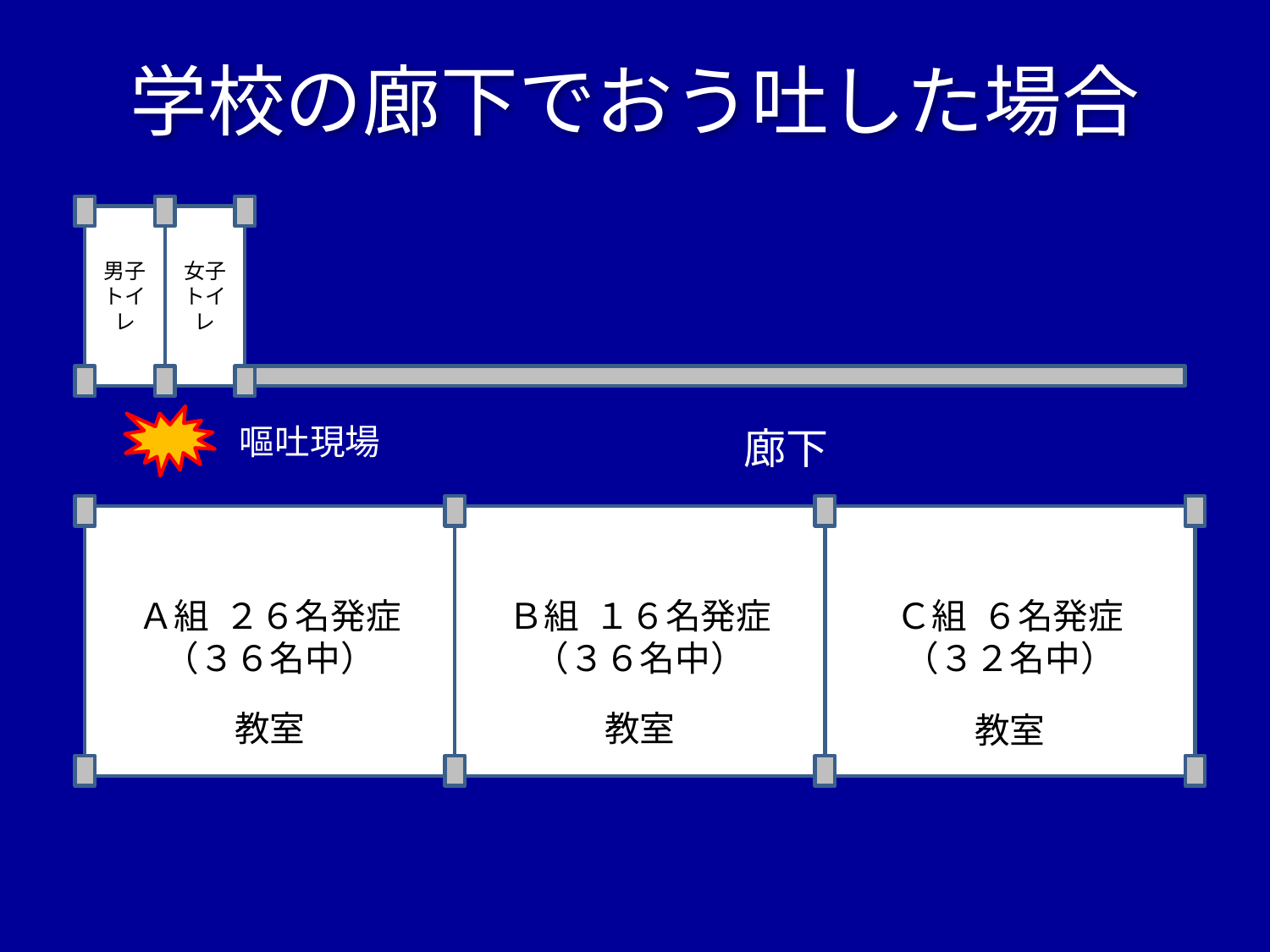

学校の廊下でおう吐した場合

男子トイレ
女子トイレ

嘔吐現場
廊下

Ａ組  ２６名発症
（３６名中）
Ｂ組  １６名発症
（３６名中）
Ｃ組  ６名発症
（３２名中）
教室
教室
教室